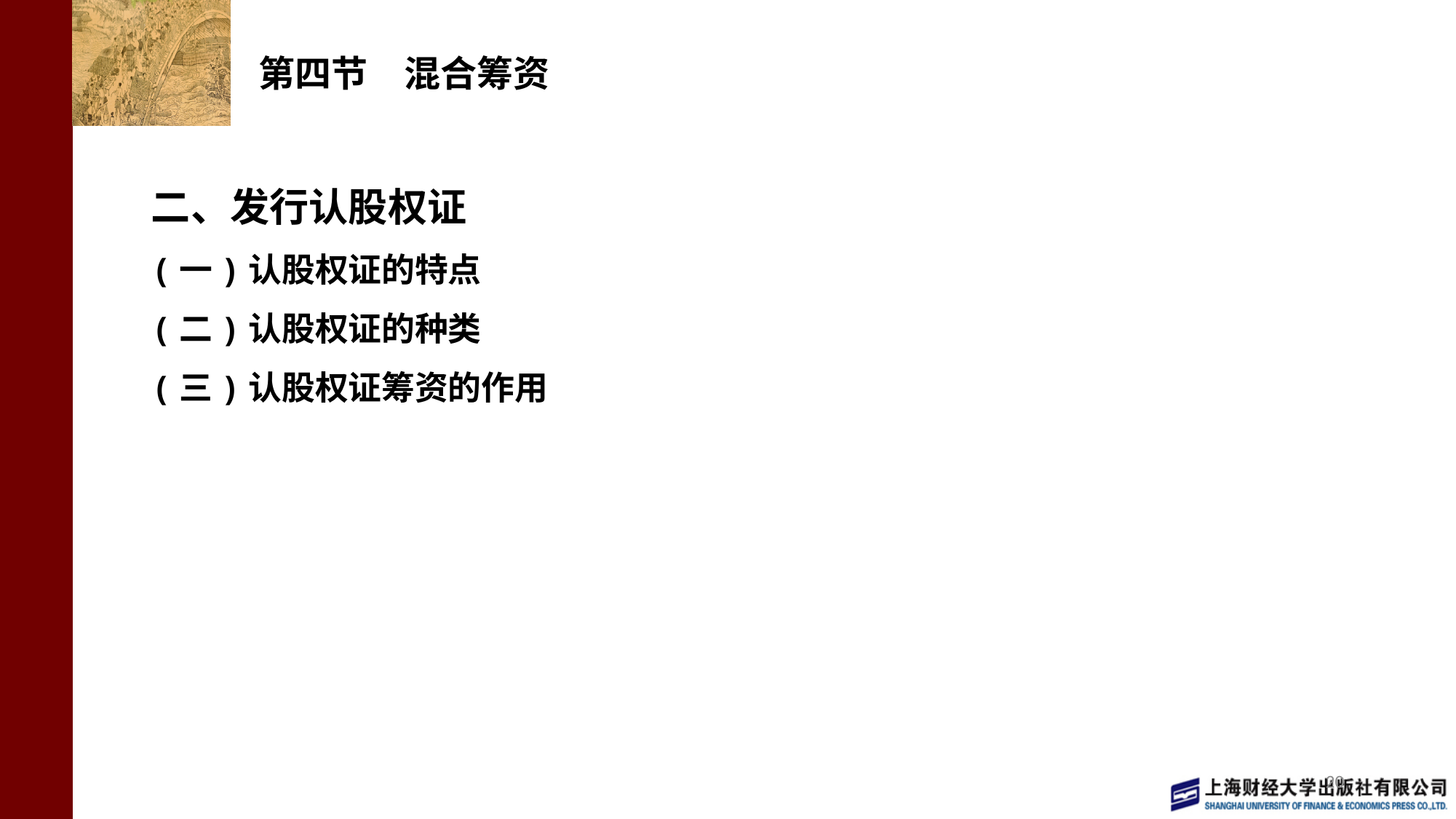

# 第四节　混合筹资
二、发行认股权证
(一)认股权证的特点
(二)认股权证的种类
(三)认股权证筹资的作用

20